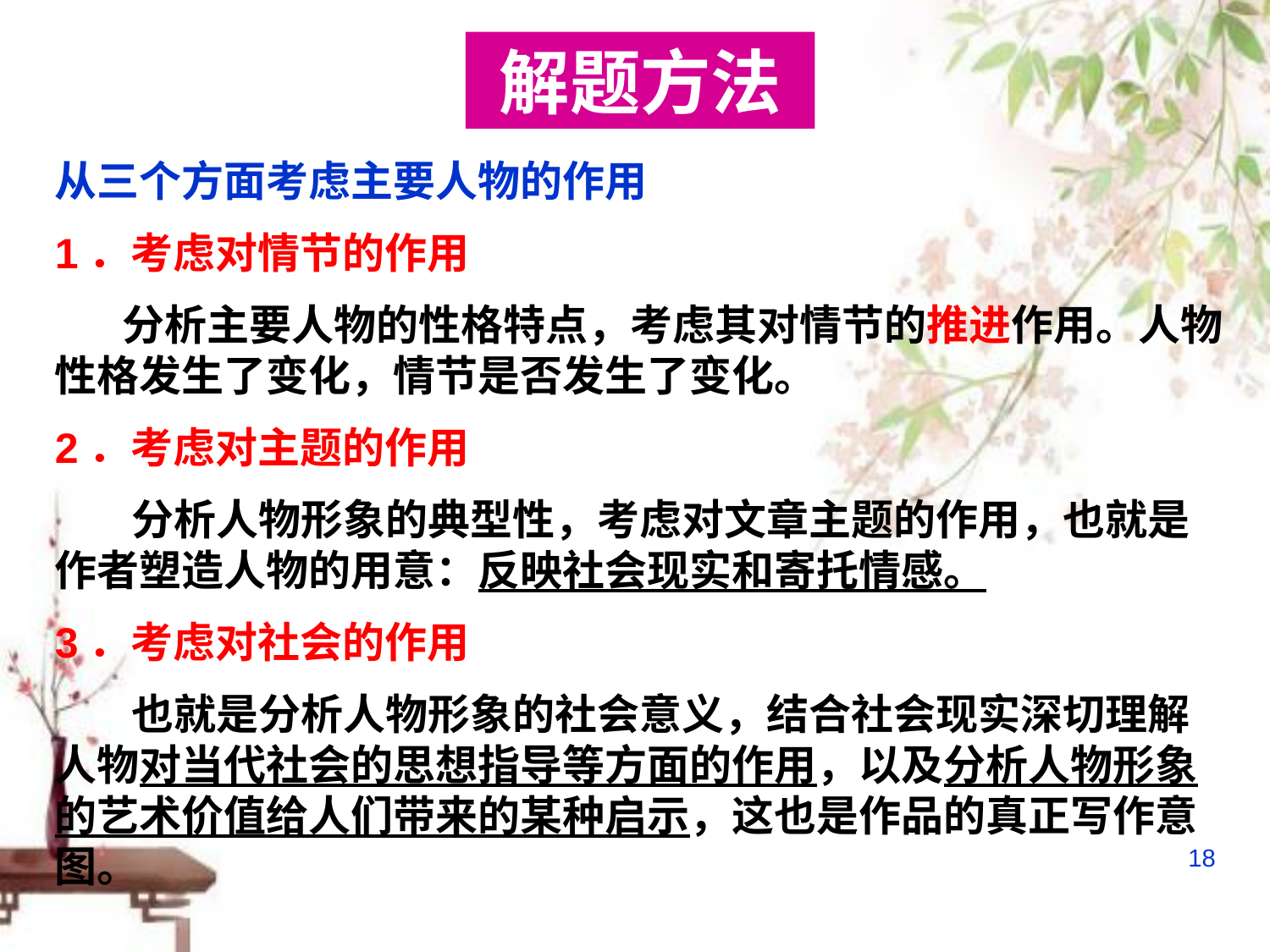

解题方法
从三个方面考虑主要人物的作用
1．考虑对情节的作用
      分析主要人物的性格特点，考虑其对情节的推进作用。人物性格发生了变化，情节是否发生了变化。
2．考虑对主题的作用
       分析人物形象的典型性，考虑对文章主题的作用，也就是作者塑造人物的用意：反映社会现实和寄托情感。
3．考虑对社会的作用
       也就是分析人物形象的社会意义，结合社会现实深切理解人物对当代社会的思想指导等方面的作用，以及分析人物形象的艺术价值给人们带来的某种启示，这也是作品的真正写作意图。
18